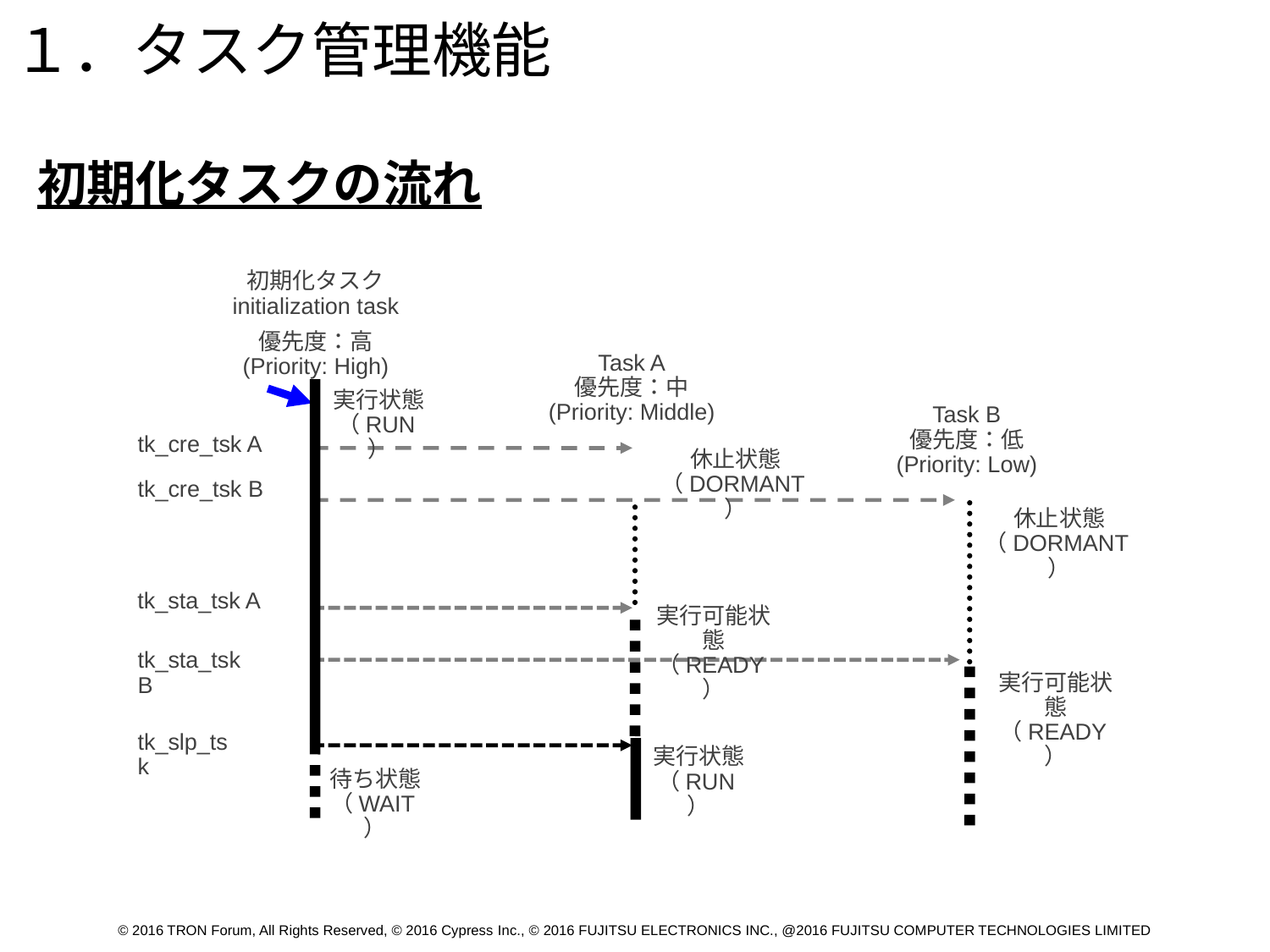

１．タスク管理機能
初期化タスクの流れ
初期化タスク
initialization task
優先度：高
(Priority: High)
Task A
優先度：中
(Priority: Middle)

実行状態（RUN）

Task B
優先度：低
(Priority: Low)
tk_cre_tsk A
休止状態（DORMANT）

tk_cre_tsk B

休止状態（DORMANT）
tk_sta_tsk A
実行可能状態
（READY）

tk_sta_tsk B

実行可能状態
（READY）
tk_slp_tsk

実行状態（RUN）

待ち状態
（WAIT）
© 2016 TRON Forum, All Rights Reserved, © 2016 Cypress Inc., © 2016 FUJITSU ELECTRONICS INC., @2016 FUJITSU COMPUTER TECHNOLOGIES LIMITED